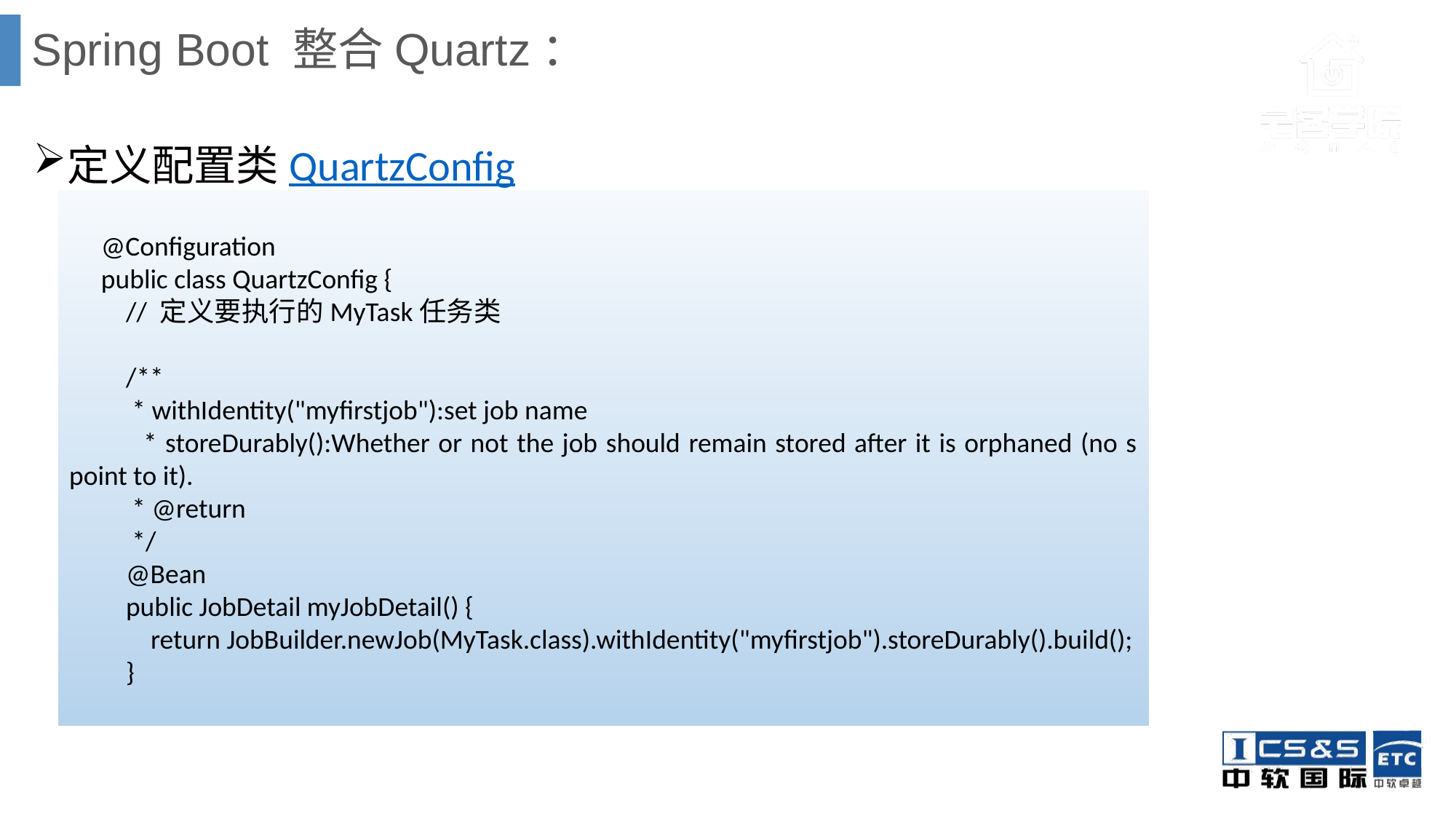

# Spring Boot 整合Quartz：
定义配置类QuartzConfig

@Configuration
public class QuartzConfig {
    // 定义要执行的MyTask任务类

    /**
     * withIdentity("myfirstjob"):set job name
     * storeDurably():Whether or not the job should remain stored after it is orphaned (no s point to it).
     * @return
     */
    @Bean
    public JobDetail myJobDetail() {
        return JobBuilder.newJob(MyTask.class).withIdentity("myfirstjob").storeDurably().build();
    }